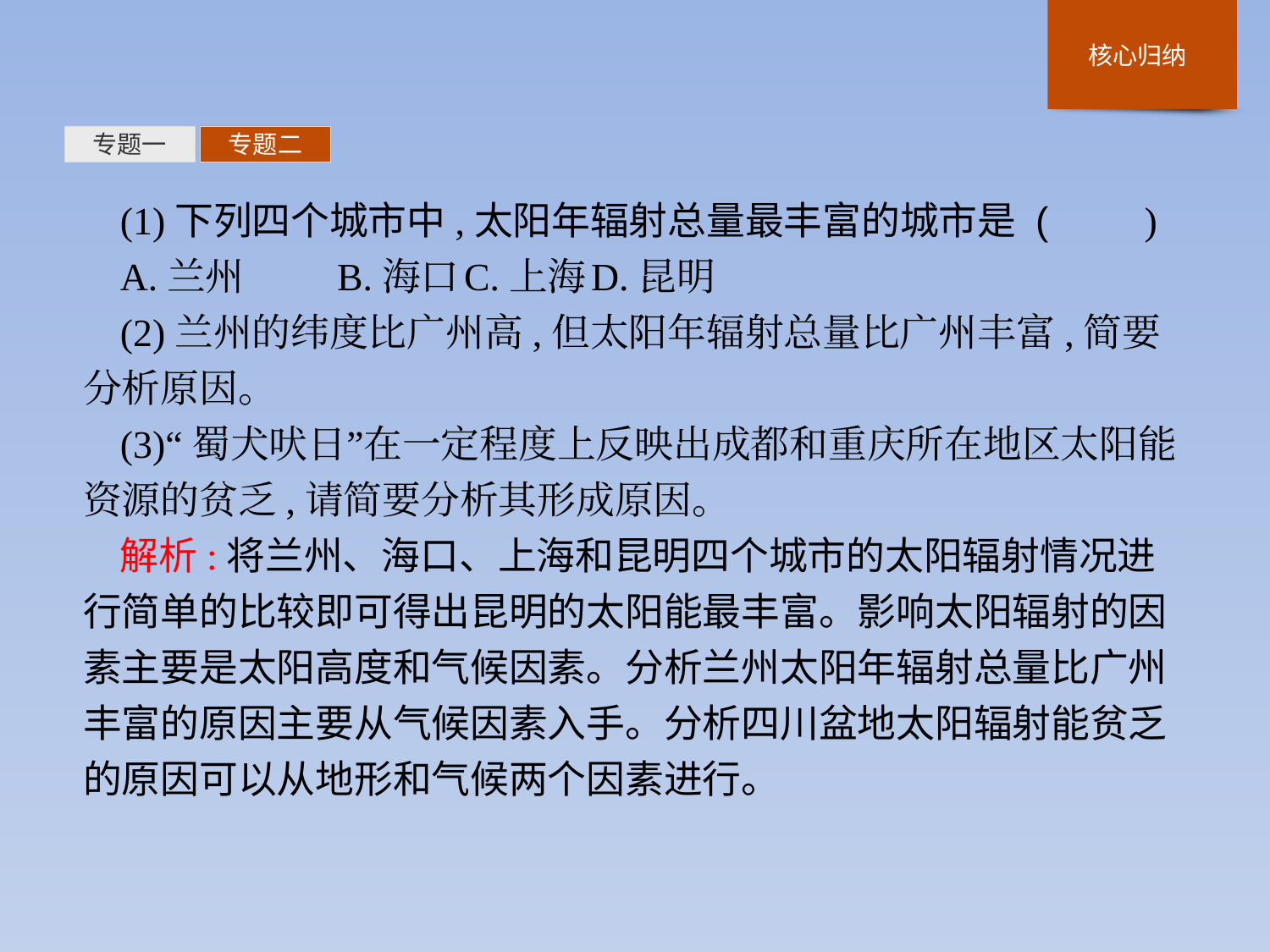

专题一
专题二
(1)下列四个城市中,太阳年辐射总量最丰富的城市是 (　　)
A.兰州	B.海口	C.上海	D.昆明
(2)兰州的纬度比广州高,但太阳年辐射总量比广州丰富,简要分析原因。
(3)“蜀犬吠日”在一定程度上反映出成都和重庆所在地区太阳能资源的贫乏,请简要分析其形成原因。
解析:将兰州、海口、上海和昆明四个城市的太阳辐射情况进行简单的比较即可得出昆明的太阳能最丰富。影响太阳辐射的因素主要是太阳高度和气候因素。分析兰州太阳年辐射总量比广州丰富的原因主要从气候因素入手。分析四川盆地太阳辐射能贫乏的原因可以从地形和气候两个因素进行。